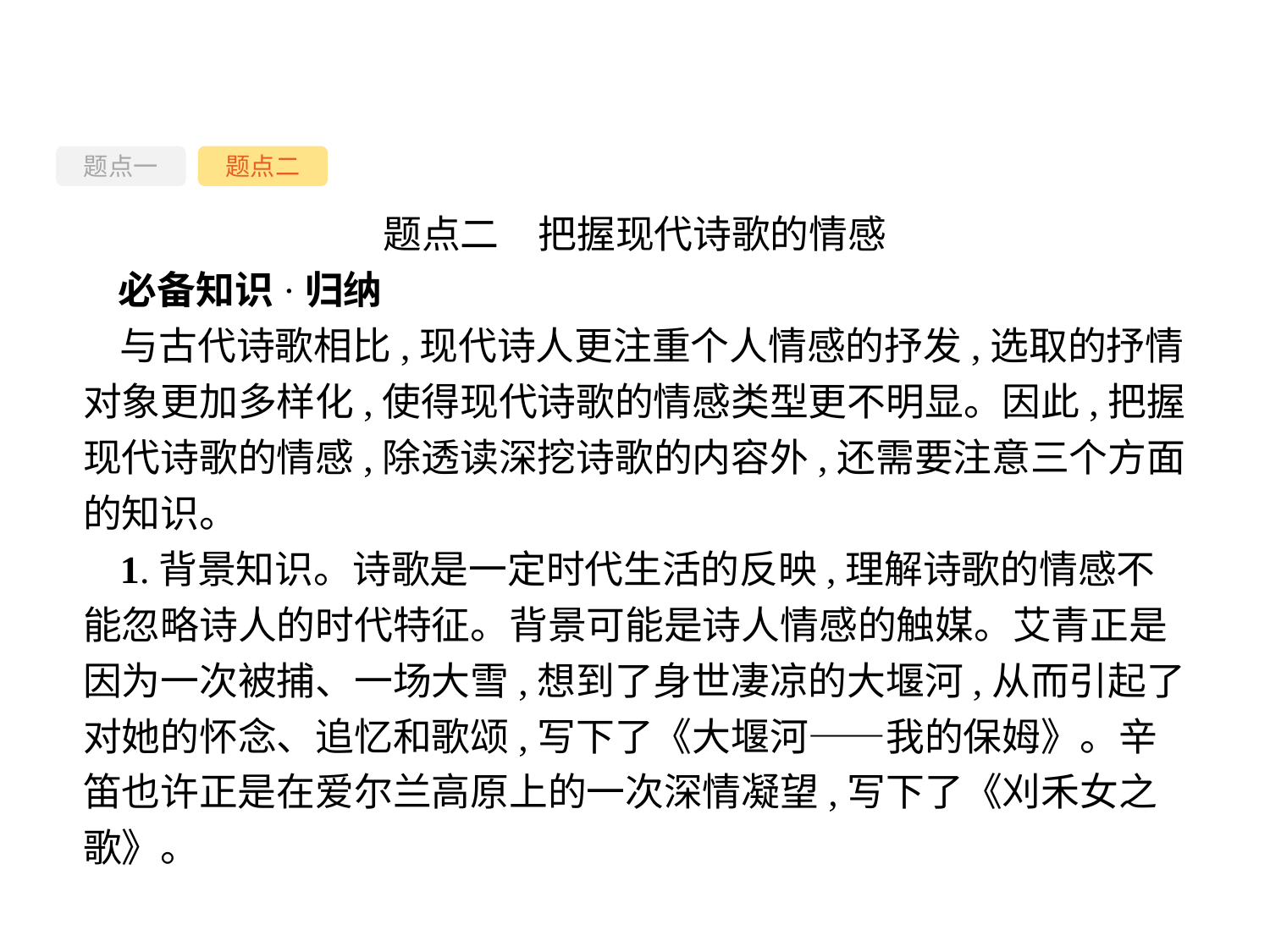

题点一
题点二
题点二　把握现代诗歌的情感
必备知识·归纳
与古代诗歌相比,现代诗人更注重个人情感的抒发,选取的抒情对象更加多样化,使得现代诗歌的情感类型更不明显。因此,把握现代诗歌的情感,除透读深挖诗歌的内容外,还需要注意三个方面的知识。
1.背景知识。诗歌是一定时代生活的反映,理解诗歌的情感不能忽略诗人的时代特征。背景可能是诗人情感的触媒。艾青正是因为一次被捕、一场大雪,想到了身世凄凉的大堰河,从而引起了对她的怀念、追忆和歌颂,写下了《大堰河——我的保姆》。辛笛也许正是在爱尔兰高原上的一次深情凝望,写下了《刈禾女之歌》。
-31-